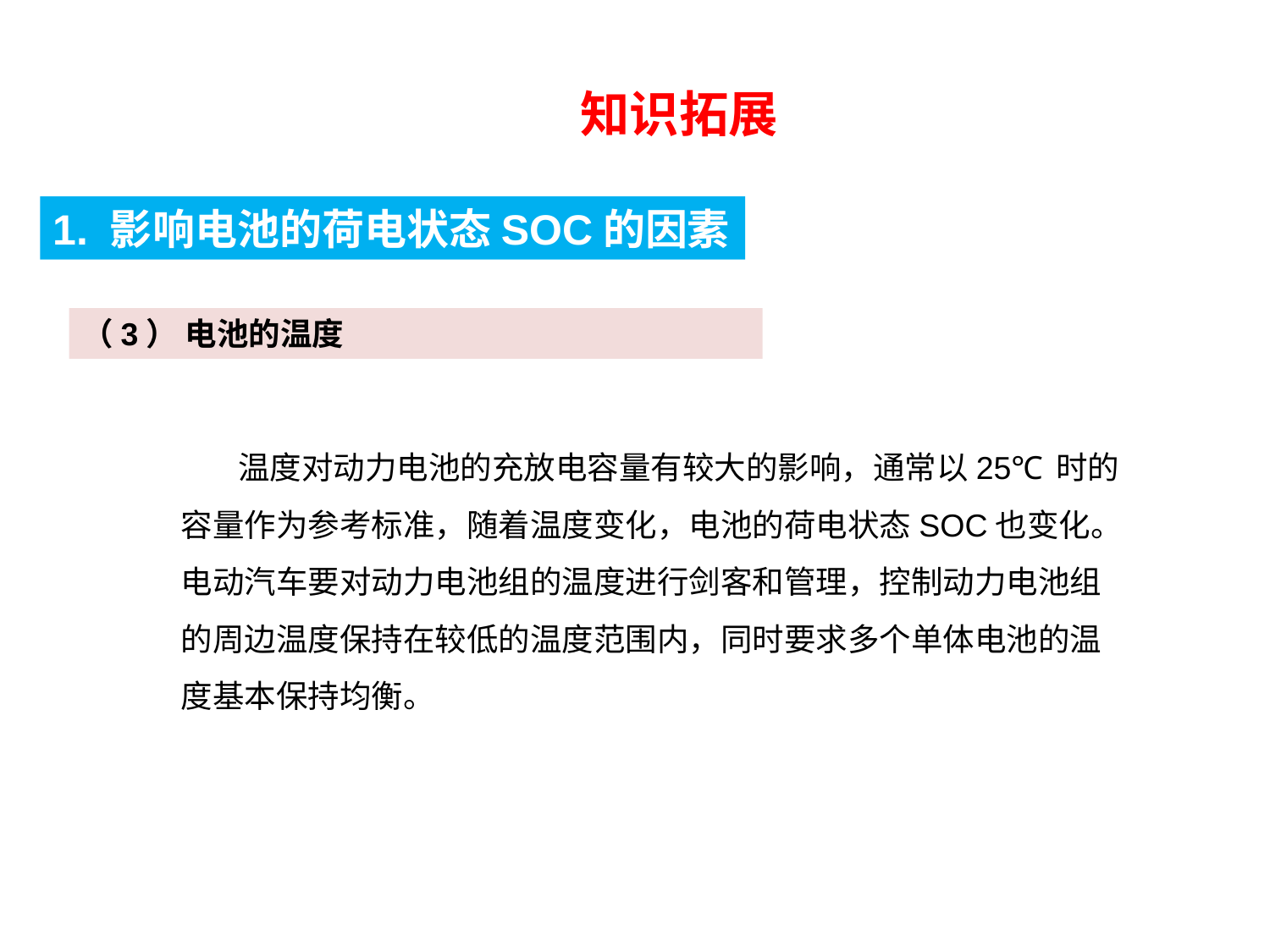

知识拓展
1. 影响电池的荷电状态SOC的因素
（3） 电池的温度
 温度对动力电池的充放电容量有较大的影响，通常以25℃时的容量作为参考标准，随着温度变化，电池的荷电状态SOC也变化。电动汽车要对动力电池组的温度进行剑客和管理，控制动力电池组的周边温度保持在较低的温度范围内，同时要求多个单体电池的温度基本保持均衡。